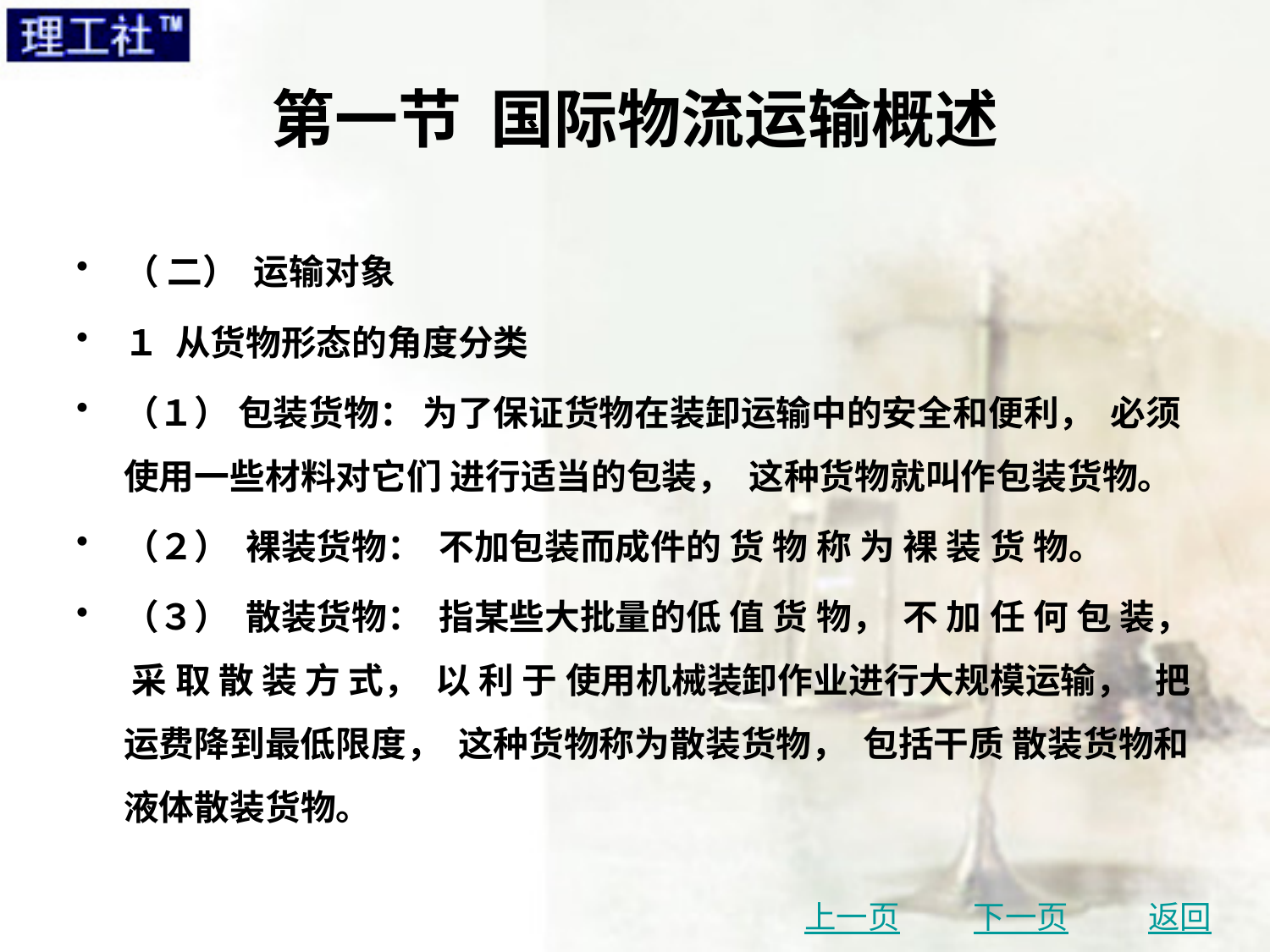

# 第一节  国际物流运输概述
（ 二）  运输对象
１  从货物形态的角度分类
（１） 包装货物： 为了保证货物在装卸运输中的安全和便利，  必须使用一些材料对它们 进行适当的包装，  这种货物就叫作包装货物。
（２）  裸装货物：  不加包装而成件的 货 物 称 为 裸 装 货 物。
（３）  散装货物：  指某些大批量的低 值 货 物，  不 加 任 何 包 装，  采 取 散 装 方 式，  以 利 于 使用机械装卸作业进行大规模运输，   把运费降到最低限度，  这种货物称为散装货物，  包括干质 散装货物和液体散装货物。

上一页
下一页
返回